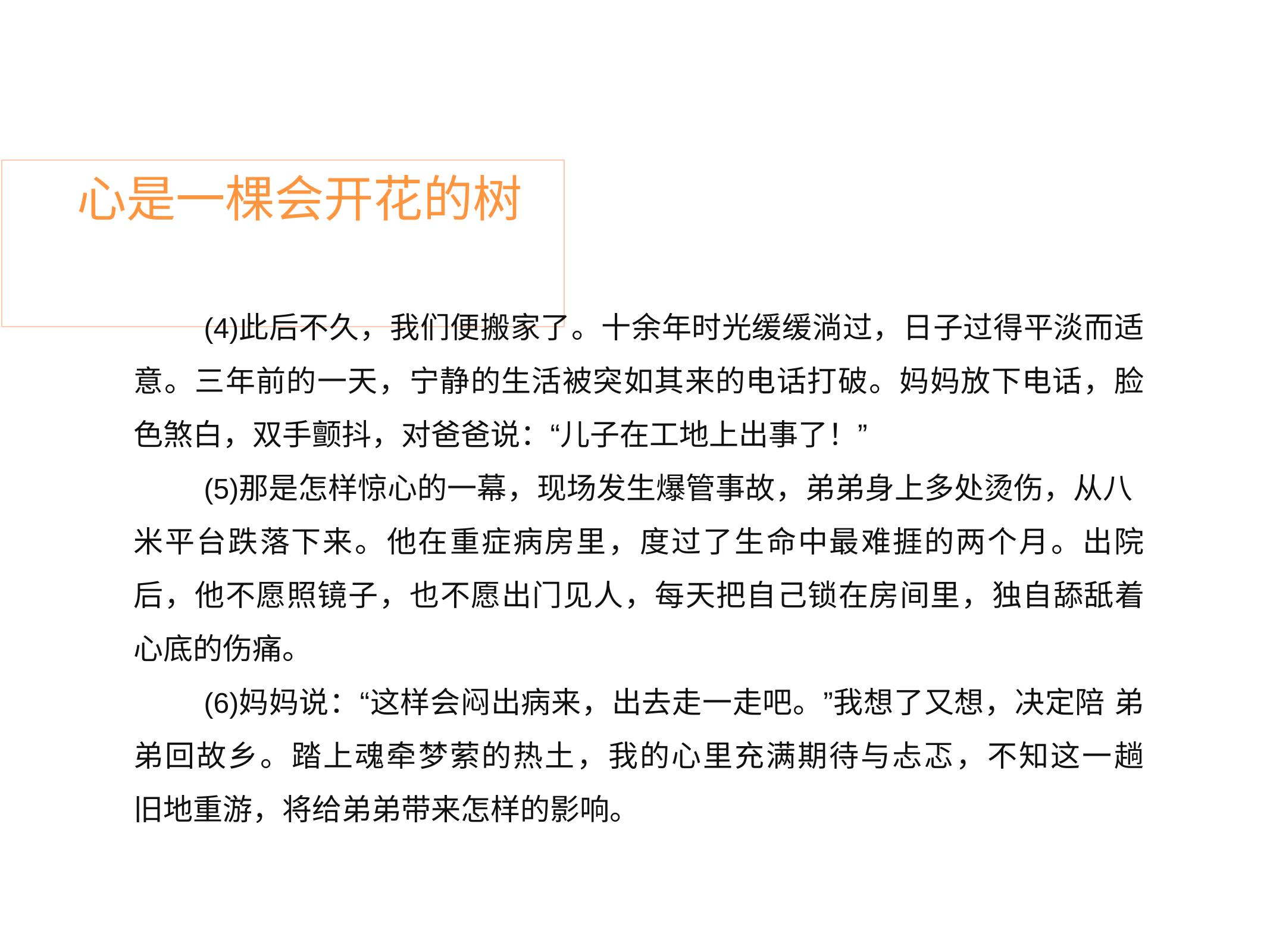

# 心是一棵会开花的树
此后不久，我们便搬家了。十余年时光缓缓淌过，日子过得平淡而适 意。三年前的一天，宁静的生活被突如其来的电话打破。妈妈放下电话，脸 色煞白，双手颤抖，对爸爸说：“儿子在工地上出事了！”
那是怎样惊心的一幕，现场发生爆管事故，弟弟身上多处烫伤，从八
米平台跌落下来。他在重症病房里，度过了生命中最难捱的两个月。出院 后，他不愿照镜子，也不愿出门见人，每天把自己锁在房间里，独自舔舐着 心底的伤痛。
妈妈说：“这样会闷出病来，出去走一走吧。”我想了又想，决定陪 弟弟回故乡。踏上魂牵梦萦的热土，我的心里充满期待与忐忑，不知这一趟 旧地重游，将给弟弟带来怎样的影响。